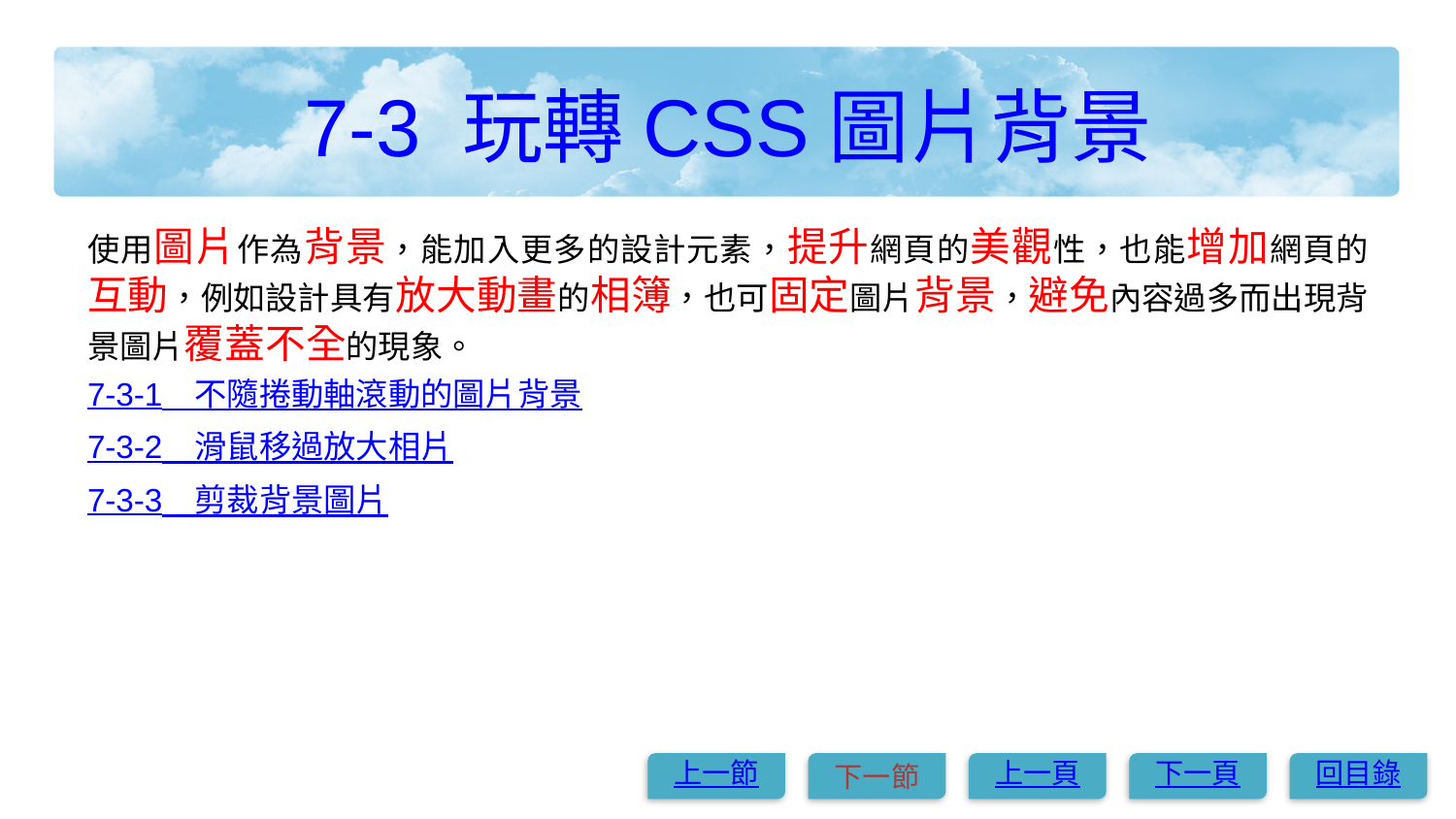

# 7-3 玩轉CSS圖片背景
使用圖片作為背景，能加入更多的設計元素，提升網頁的美觀性，也能增加網頁的互動，例如設計具有放大動畫的相簿，也可固定圖片背景，避免內容過多而出現背景圖片覆蓋不全的現象。
7-3-1　不隨捲動軸滾動的圖片背景
7-3-2　滑鼠移過放大相片
7-3-3　剪裁背景圖片
上一節
下一節
上一頁
下一頁
回目錄